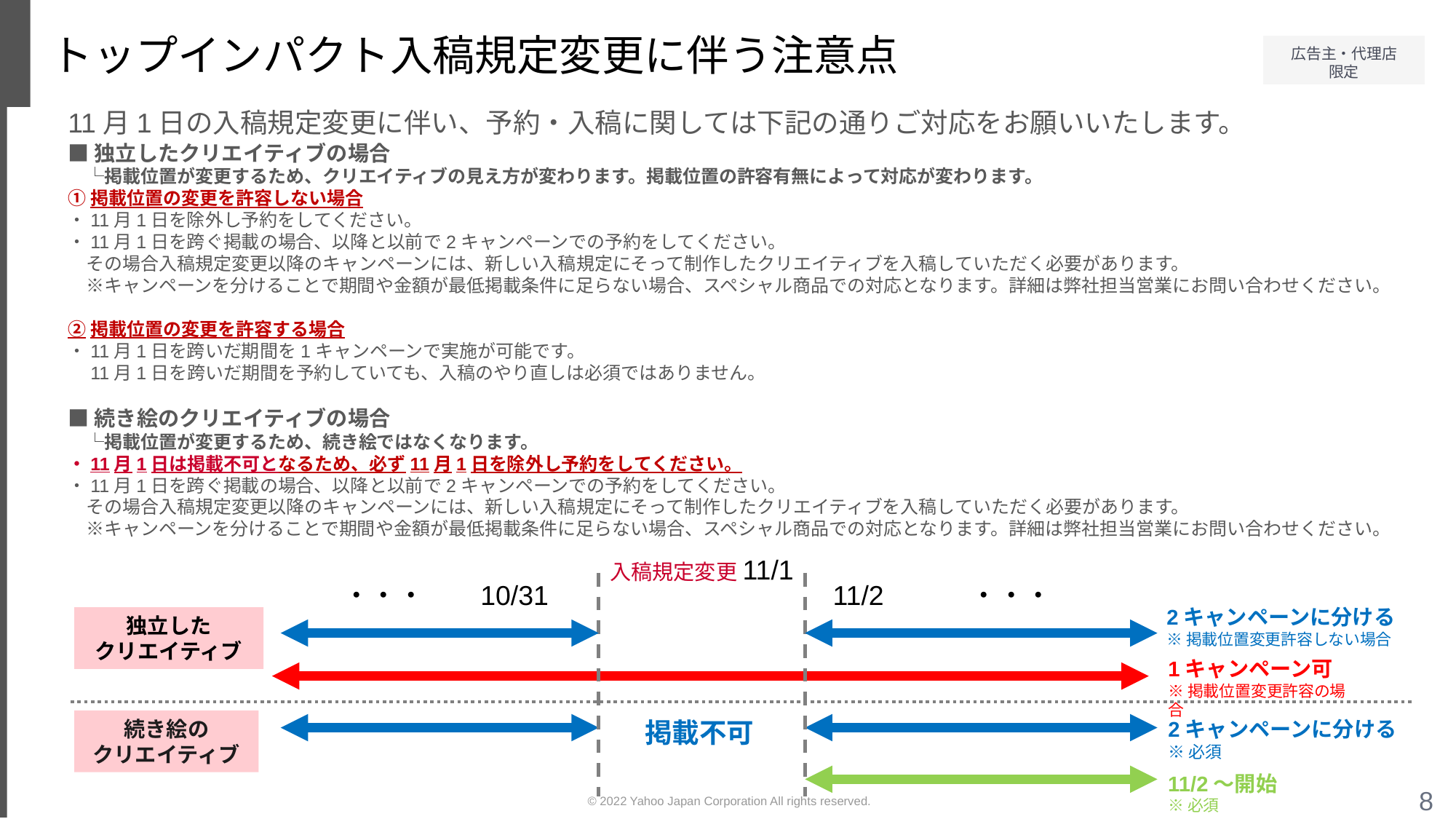

トップインパクト入稿規定変更に伴う注意点
11月1日の入稿規定変更に伴い、予約・入稿に関しては下記の通りご対応をお願いいたします。

■独立したクリエイティブの場合
　└掲載位置が変更するため、クリエイティブの見え方が変わります。掲載位置の許容有無によって対応が変わります。
①掲載位置の変更を許容しない場合
・11月1日を除外し予約をしてください。
・11月1日を跨ぐ掲載の場合、以降と以前で2キャンペーンでの予約をしてください。
　その場合入稿規定変更以降のキャンペーンには、新しい入稿規定にそって制作したクリエイティブを入稿していただく必要があります。
　※キャンペーンを分けることで期間や金額が最低掲載条件に足らない場合、スペシャル商品での対応となります。詳細は弊社担当営業にお問い合わせください。

②掲載位置の変更を許容する場合
・11月1日を跨いだ期間を1キャンペーンで実施が可能です。
　11月1日を跨いだ期間を予約していても、入稿のやり直しは必須ではありません。

■続き絵のクリエイティブの場合
　└掲載位置が変更するため、続き絵ではなくなります。
・11月1日は掲載不可となるため、必ず11月1日を除外し予約をしてください。
・11月1日を跨ぐ掲載の場合、以降と以前で2キャンペーンでの予約をしてください。
　その場合入稿規定変更以降のキャンペーンには、新しい入稿規定にそって制作したクリエイティブを入稿していただく必要があります。
　※キャンペーンを分けることで期間や金額が最低掲載条件に足らない場合、スペシャル商品での対応となります。詳細は弊社担当営業にお問い合わせください。
入稿規定変更11/1

・・・

10/31
11/2
・・・
2キャンペーンに分ける
※掲載位置変更許容しない場合
独立した
クリエイティブ
1キャンペーン可
※掲載位置変更許容の場合
続き絵の
クリエイティブ
掲載不可
2キャンペーンに分ける
※必須
11/2～開始
※必須